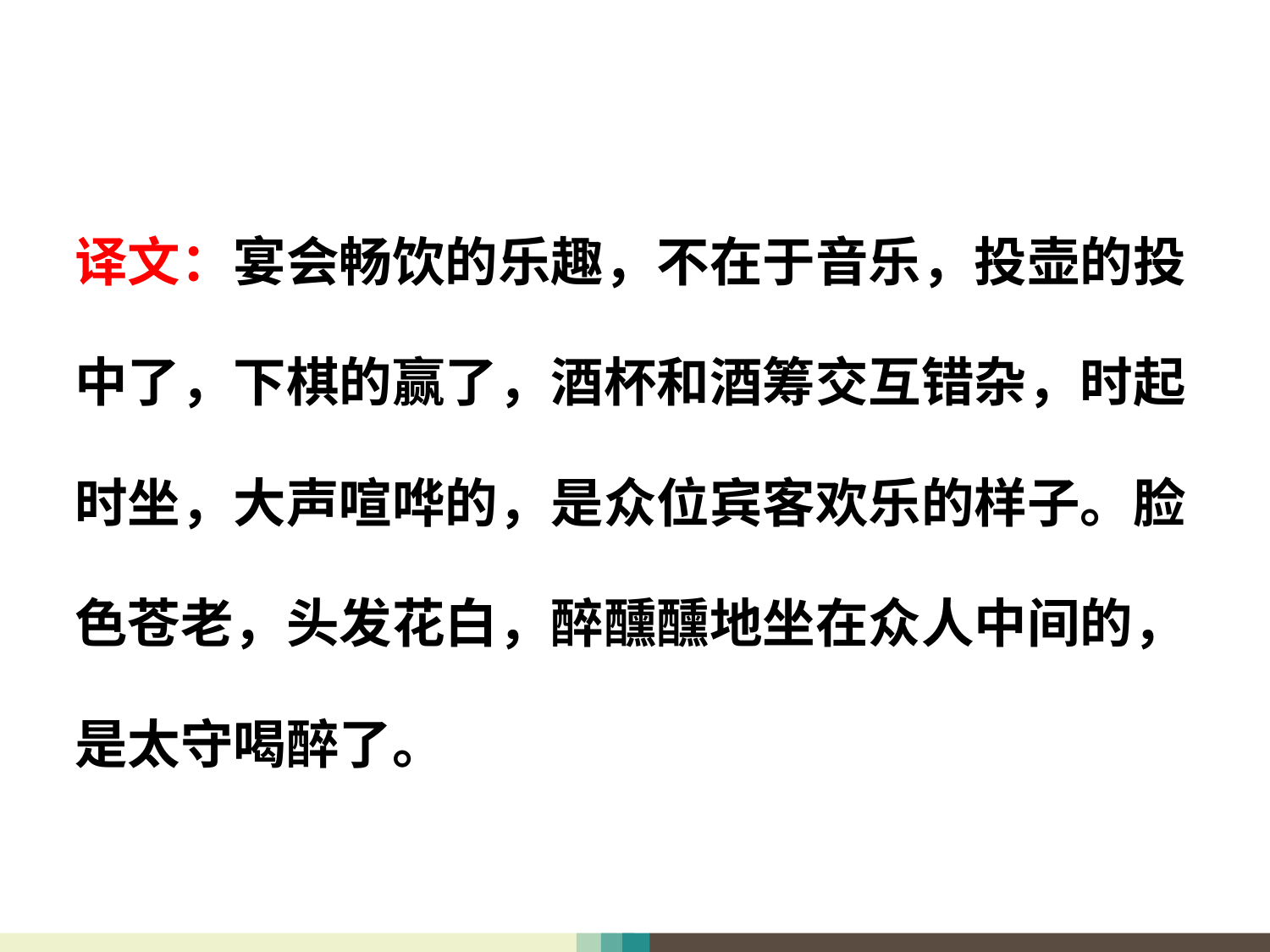

译文：宴会畅饮的乐趣，不在于音乐，投壶的投中了，下棋的赢了，酒杯和酒筹交互错杂，时起时坐，大声喧哗的，是众位宾客欢乐的样子。脸色苍老，头发花白，醉醺醺地坐在众人中间的，是太守喝醉了。